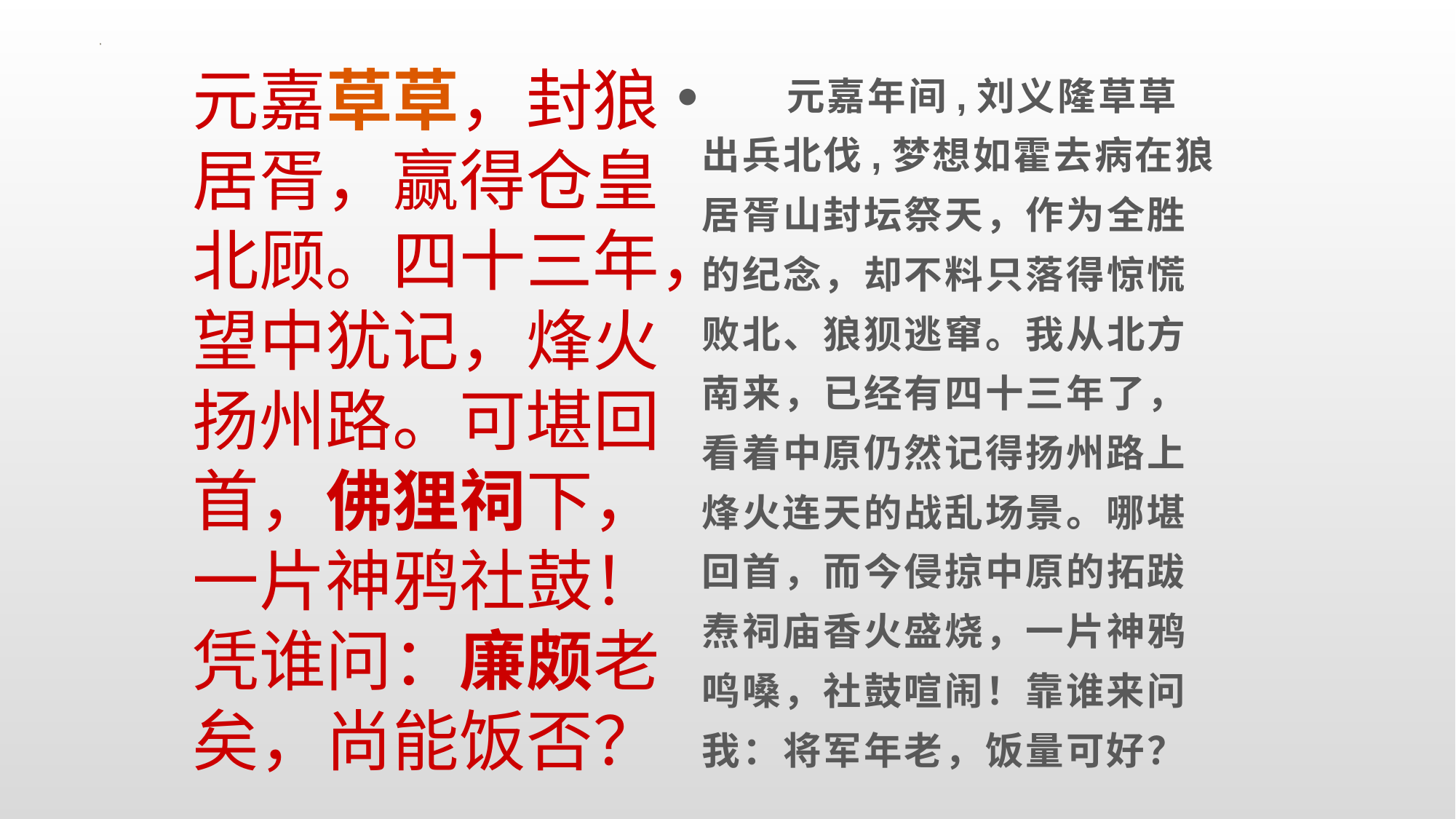

元嘉草草，封狼居胥，赢得仓皇北顾。四十三年，望中犹记，烽火扬州路。可堪回首，佛狸祠下，一片神鸦社鼓！凭谁问：廉颇老矣，尚能饭否？
       元嘉年间,刘义隆草草出兵北伐,梦想如霍去病在狼居胥山封坛祭天，作为全胜的纪念，却不料只落得惊慌败北、狼狈逃窜。我从北方南来，已经有四十三年了，看着中原仍然记得扬州路上烽火连天的战乱场景。哪堪回首，而今侵掠中原的拓跋焘祠庙香火盛烧，一片神鸦鸣嗓，社鼓喧闹！靠谁来问我：将军年老，饭量可好？